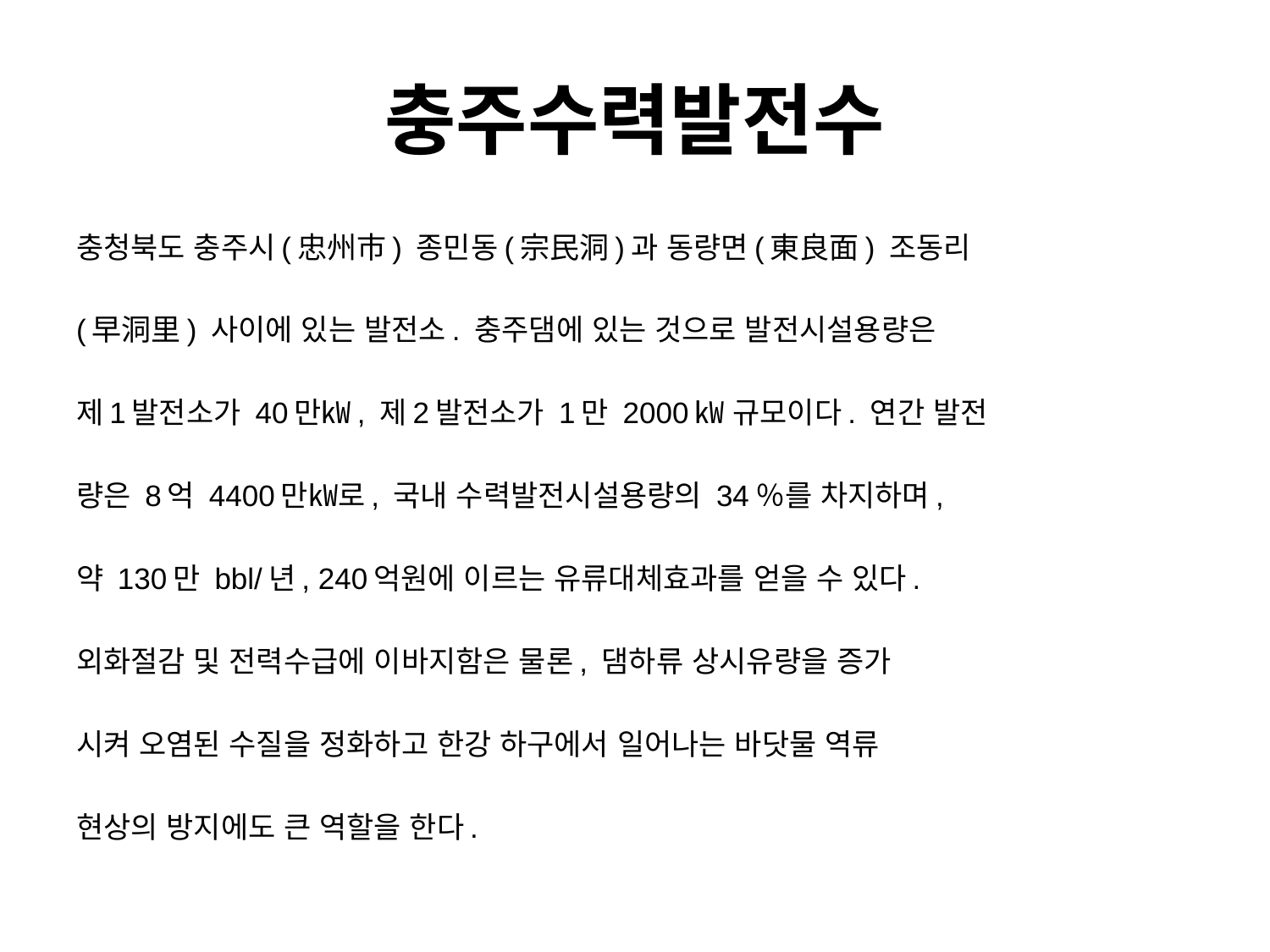

# 충주수력발전수
충청북도 충주시(忠州市) 종민동(宗民洞)과 동량면(東良面) 조동리

(早洞里) 사이에 있는 발전소. 충주댐에 있는 것으로 발전시설용량은

제1발전소가 40만㎾, 제2발전소가 1만 2000㎾ 규모이다. 연간 발전

량은 8억 4400만㎾로, 국내 수력발전시설용량의 34％를 차지하며,

약 130만 bbl/년, 240억원에 이르는 유류대체효과를 얻을 수 있다.

외화절감 및 전력수급에 이바지함은 물론, 댐하류 상시유량을 증가

시켜 오염된 수질을 정화하고 한강 하구에서 일어나는 바닷물 역류

현상의 방지에도 큰 역할을 한다.